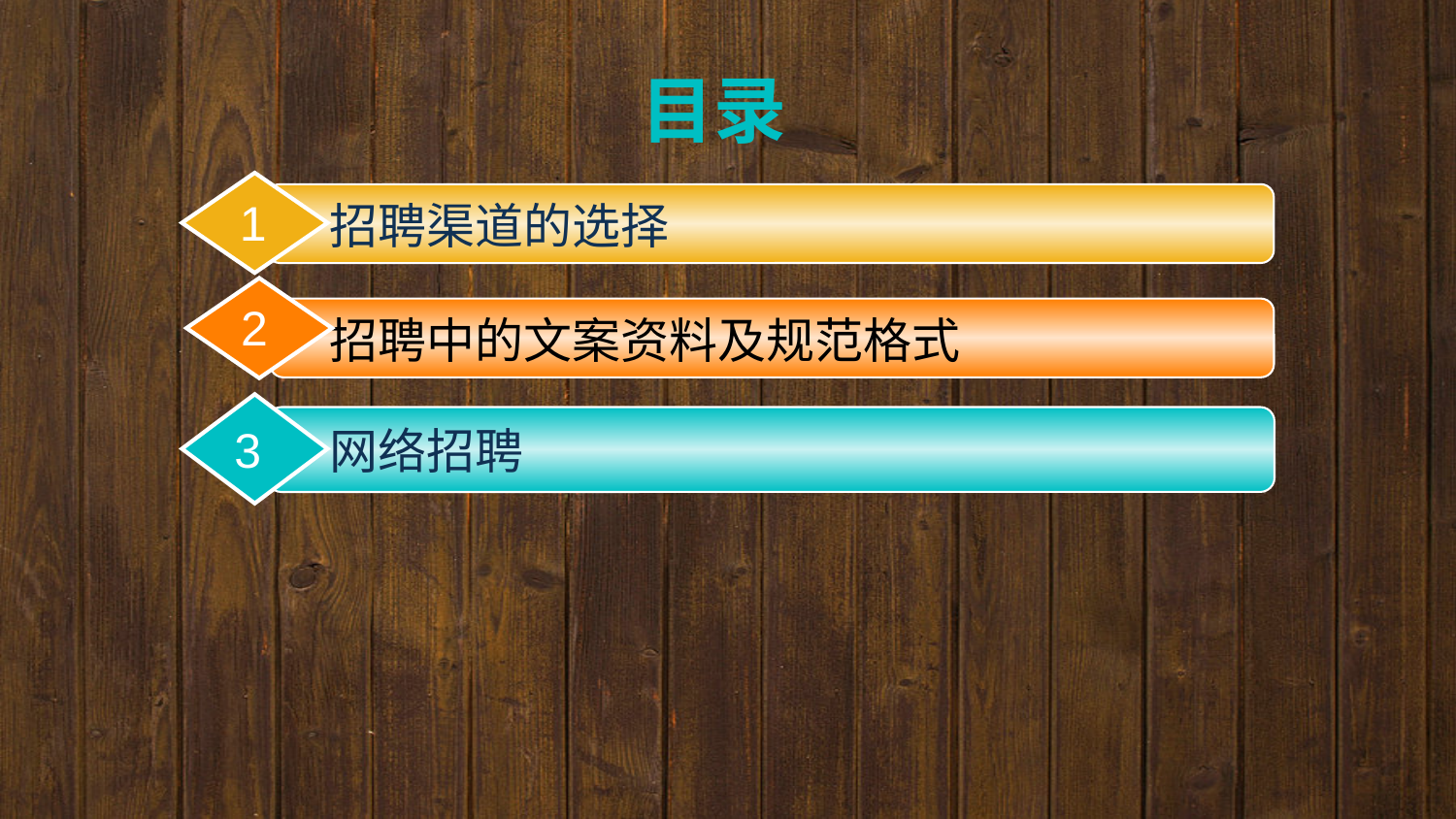

目录

1
招聘渠道的选择

2
2

招聘中的文案资料及规范格式

3
网络招聘